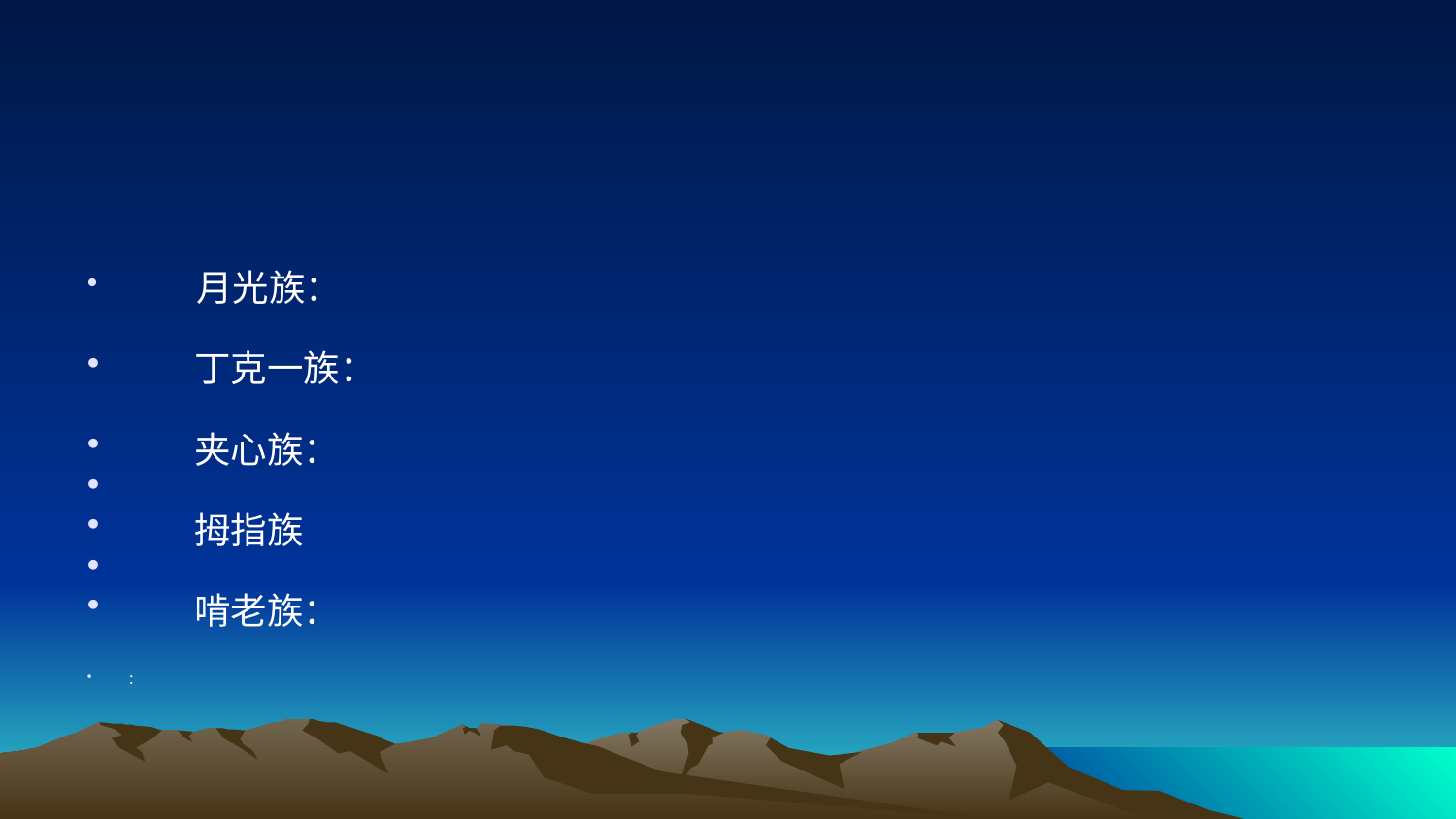

#

         月光族：

       丁克一族：

       夹心族：

       拇指族

       啃老族：

：